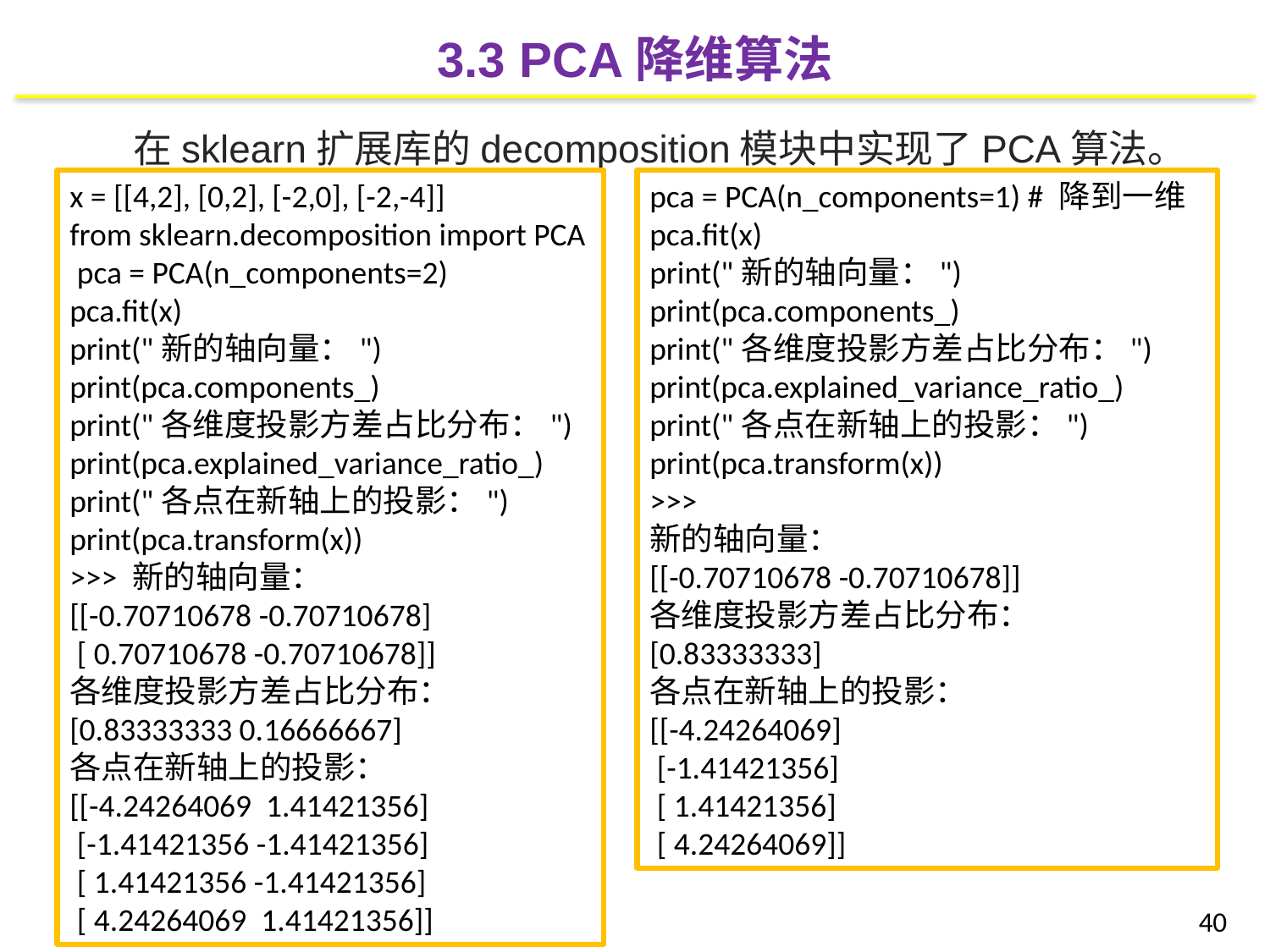

3.3 PCA降维算法
在sklearn扩展库的decomposition模块中实现了PCA算法。
pca = PCA(n_components=1) # 降到一维
pca.fit(x)
print("新的轴向量：")
print(pca.components_)
print("各维度投影方差占比分布：")
print(pca.explained_variance_ratio_)
print("各点在新轴上的投影：")
print(pca.transform(x))
>>>
新的轴向量：
[[-0.70710678 -0.70710678]]
各维度投影方差占比分布：
[0.83333333]
各点在新轴上的投影：
[[-4.24264069]
 [-1.41421356]
 [ 1.41421356]
 [ 4.24264069]]
x = [[4,2], [0,2], [-2,0], [-2,-4]]
from sklearn.decomposition import PCA
 pca = PCA(n_components=2)
pca.fit(x)
print("新的轴向量：")
print(pca.components_)
print("各维度投影方差占比分布：")
print(pca.explained_variance_ratio_)
print("各点在新轴上的投影：")
print(pca.transform(x))
>>> 新的轴向量：
[[-0.70710678 -0.70710678]
 [ 0.70710678 -0.70710678]]
各维度投影方差占比分布：
[0.83333333 0.16666667]
各点在新轴上的投影：
[[-4.24264069  1.41421356]
 [-1.41421356 -1.41421356]
 [ 1.41421356 -1.41421356]
 [ 4.24264069  1.41421356]]
40